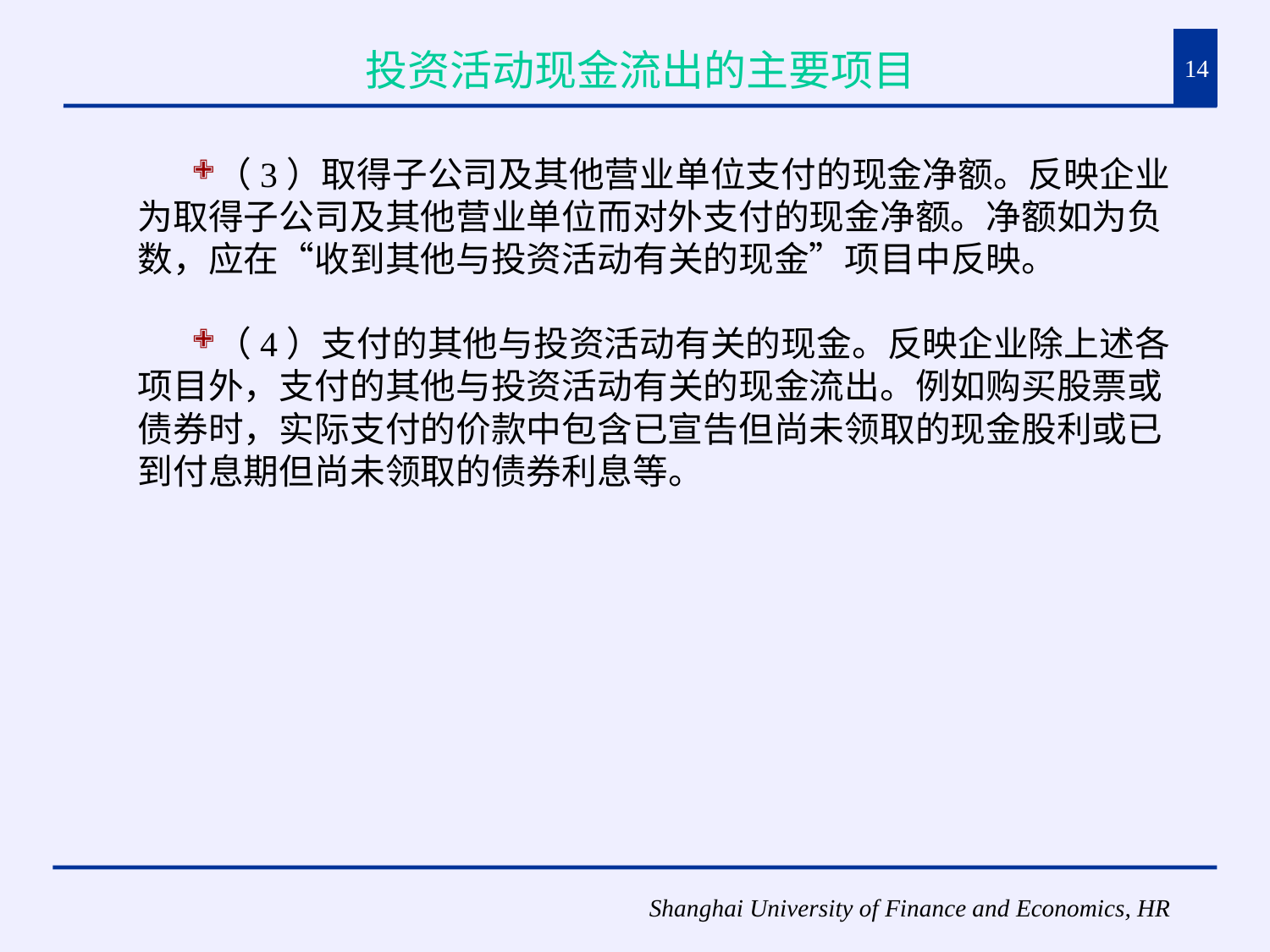

# 投资活动现金流出的主要项目
14
（3）取得子公司及其他营业单位支付的现金净额。反映企业为取得子公司及其他营业单位而对外支付的现金净额。净额如为负数，应在“收到其他与投资活动有关的现金”项目中反映。

（4）支付的其他与投资活动有关的现金。反映企业除上述各项目外，支付的其他与投资活动有关的现金流出。例如购买股票或债券时，实际支付的价款中包含已宣告但尚未领取的现金股利或已到付息期但尚未领取的债券利息等。